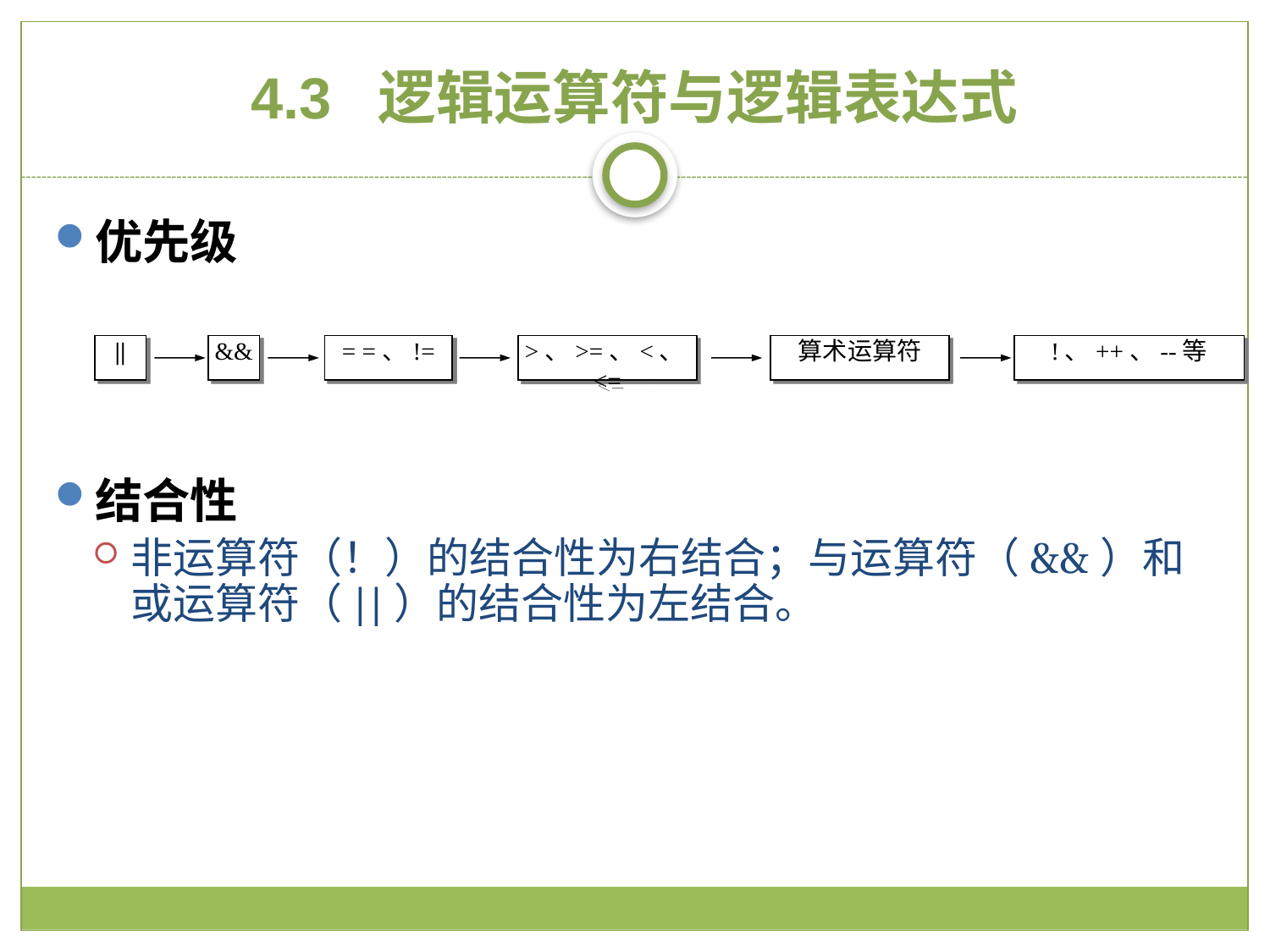

# 4.3  逻辑运算符与逻辑表达式
优先级

结合性
非运算符（！）的结合性为右结合；与运算符（&&）和或运算符（||）的结合性为左结合。

||
&&
= =、!=
>、>=、<、<=
算术运算符
!、++、--等